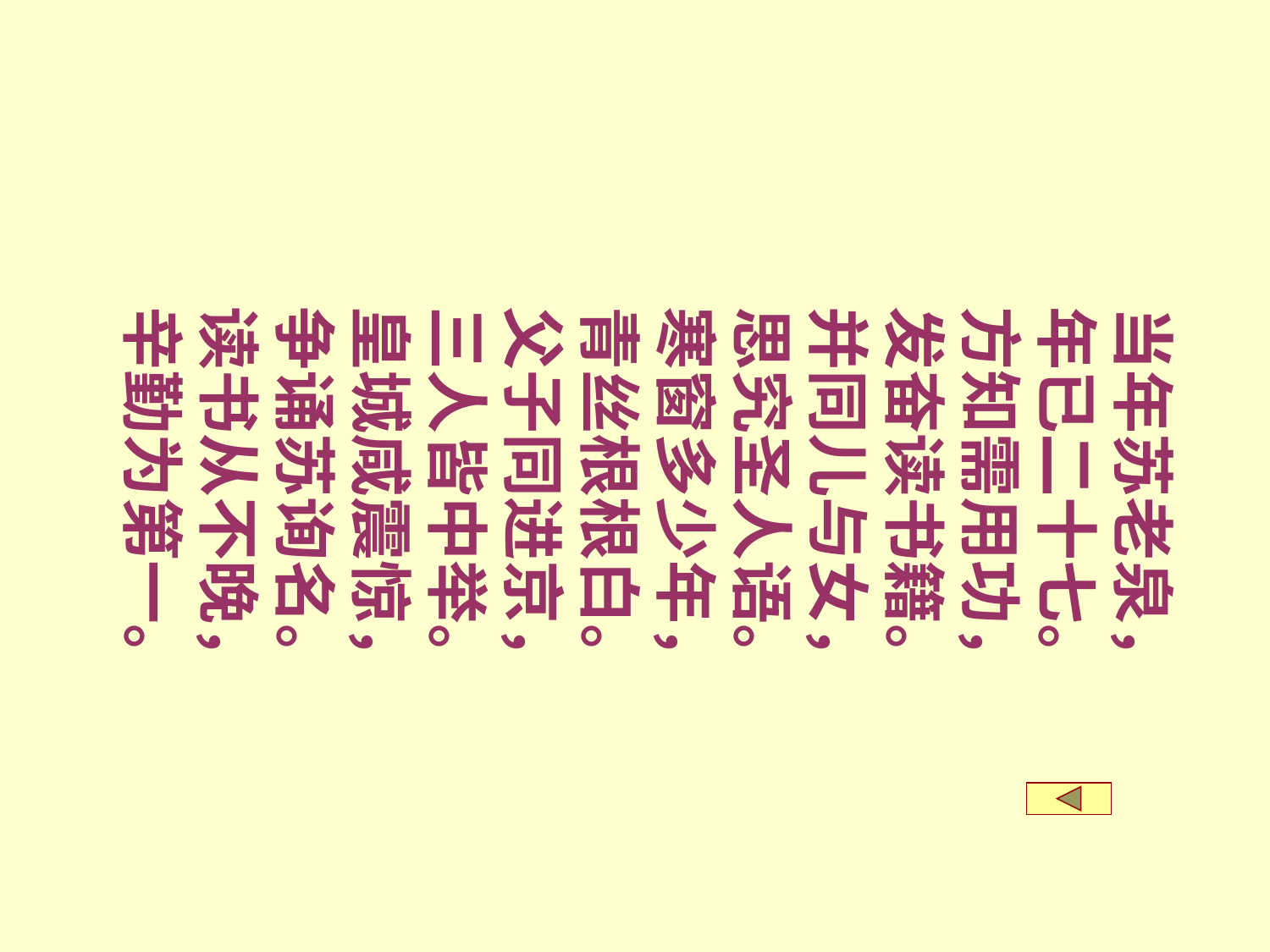

当年苏老泉，
年已二十七。
方知需用功，
发奋读书籍。
并同儿与女，
思究圣人语。
寒窗多少年，
青丝根根白。
父子同进京，
三人皆中举。
皇城咸震惊，
争诵苏询名。
读书从不晚，
辛勤为第一。